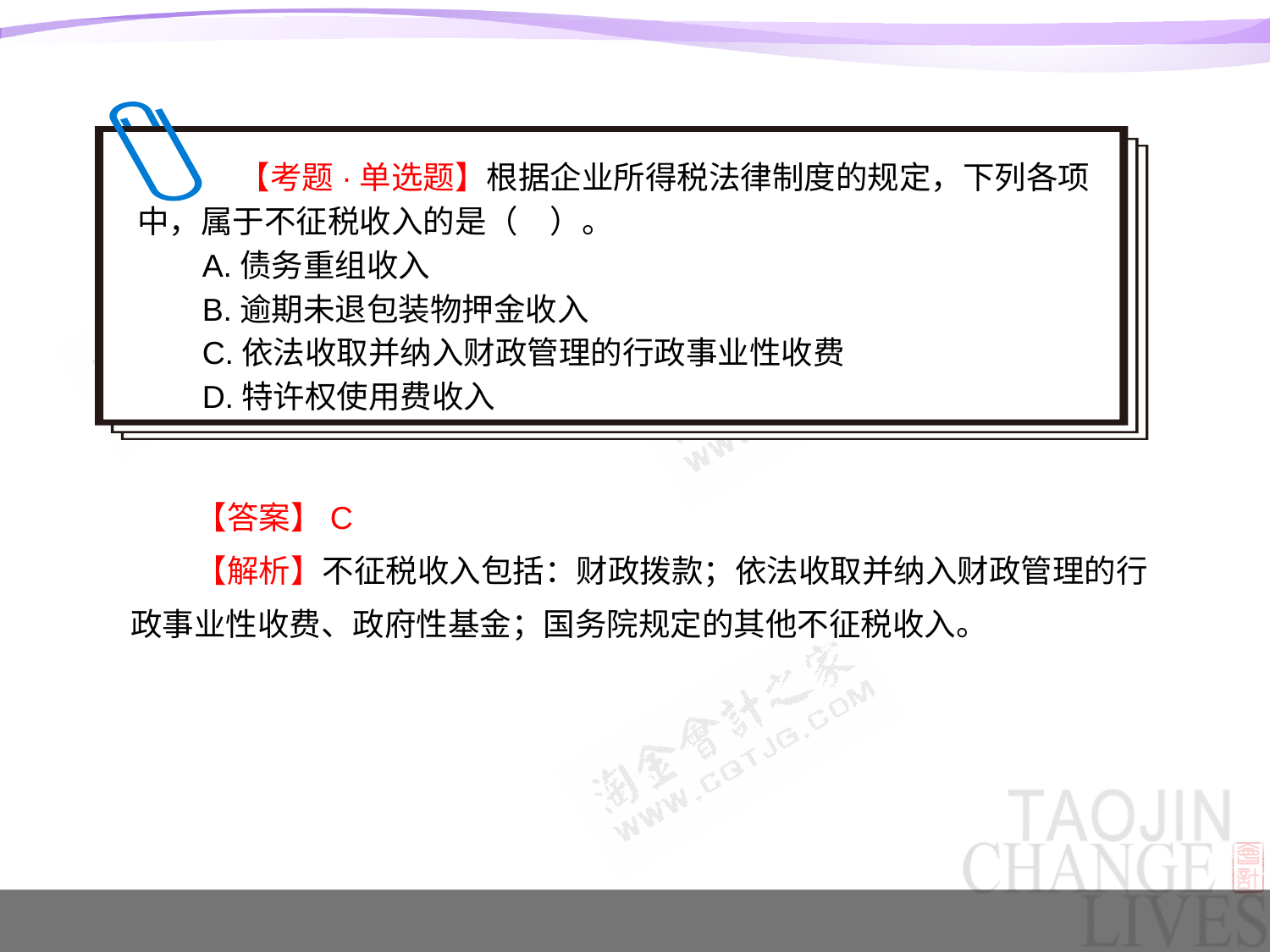

【考题·单选题】根据企业所得税法律制度的规定，下列各项中，属于不征税收入的是（　）。
A.债务重组收入
B.逾期未退包装物押金收入
C.依法收取并纳入财政管理的行政事业性收费
D.特许权使用费收入

【答案】C
【解析】不征税收入包括：财政拨款；依法收取并纳入财政管理的行政事业性收费、政府性基金；国务院规定的其他不征税收入。